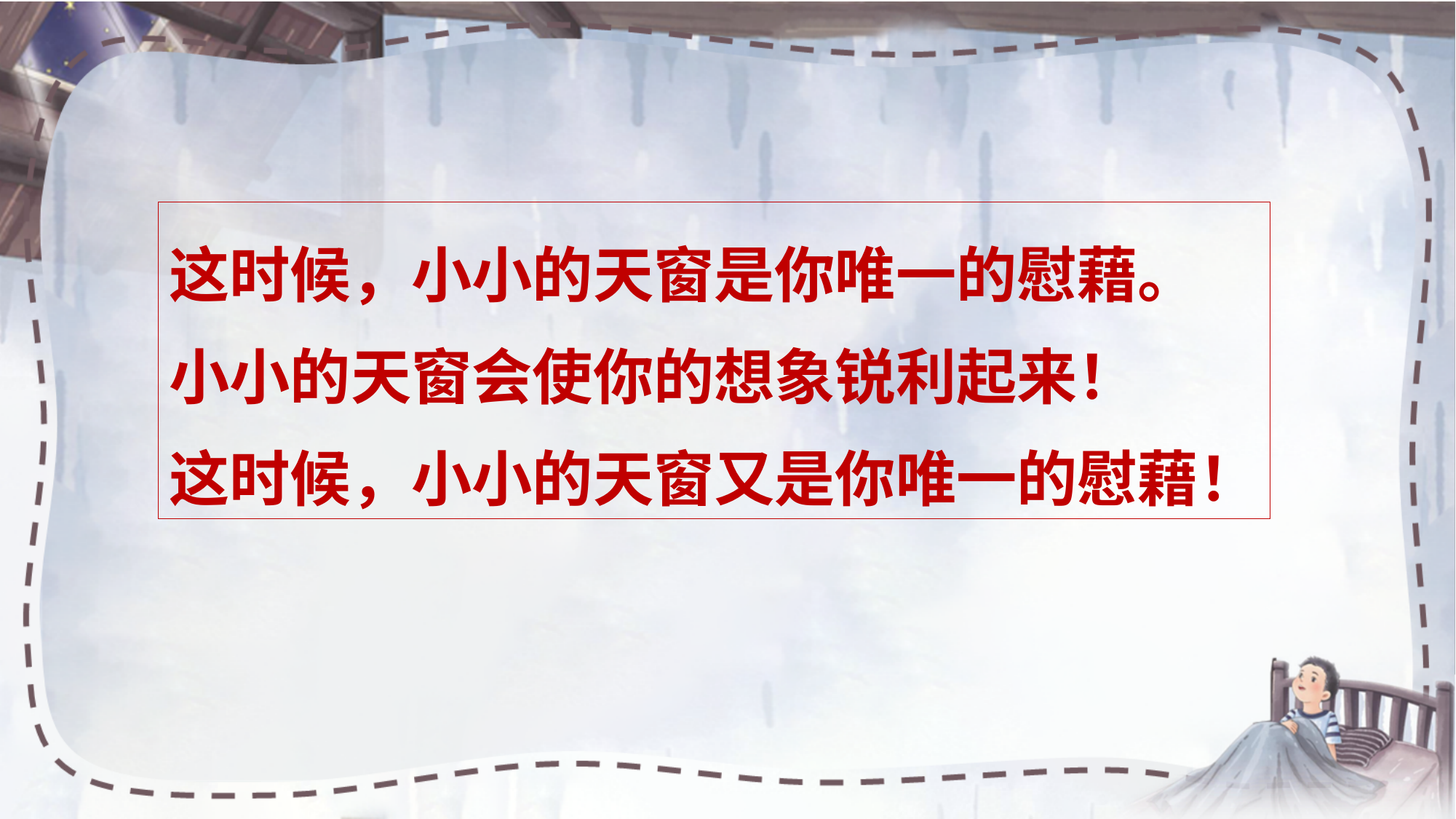

这时候，小小的天窗是你唯一的慰藉。
小小的天窗会使你的想象锐利起来！
这时候，小小的天窗又是你唯一的慰藉！